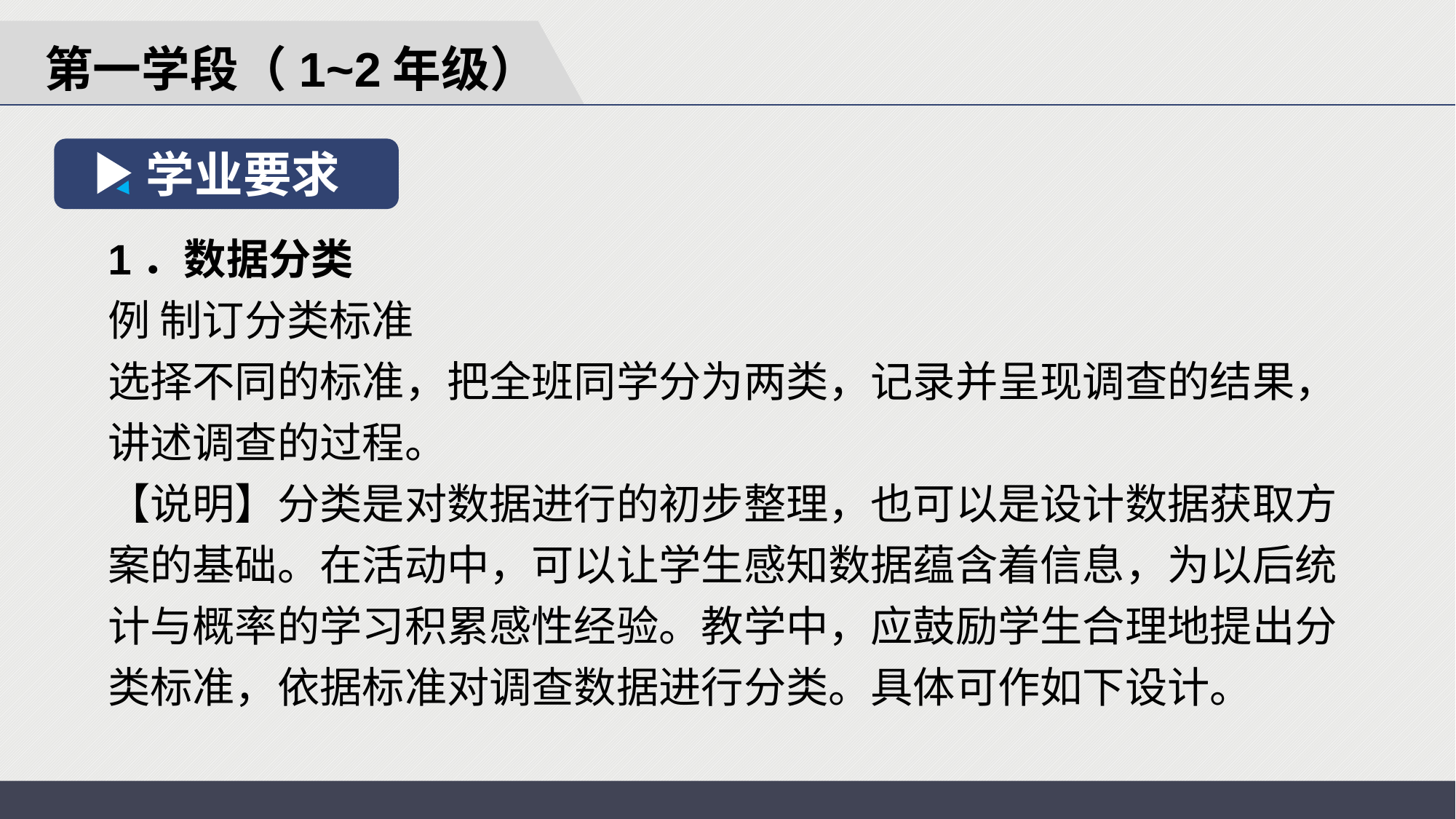

第一学段（1~2年级）
学业要求

1．数据分类
例 制订分类标准
选择不同的标准，把全班同学分为两类，记录并呈现调查的结果，讲述调查的过程。
【说明】分类是对数据进行的初步整理，也可以是设计数据获取方案的基础。在活动中，可以让学生感知数据蕴含着信息，为以后统计与概率的学习积累感性经验。教学中，应鼓励学生合理地提出分类标准，依据标准对调查数据进行分类。具体可作如下设计。